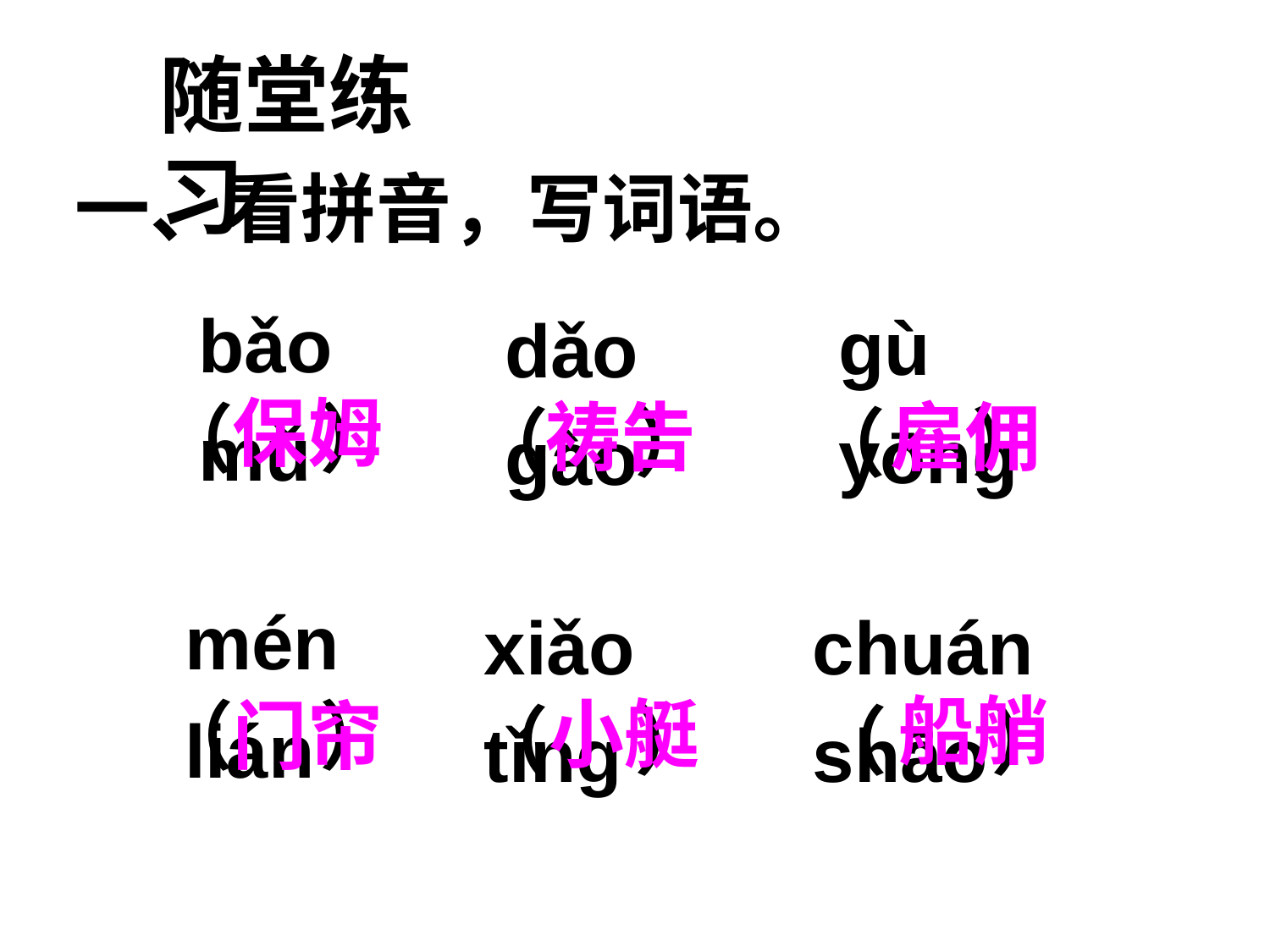

随堂练习
一、看拼音，写词语。
bǎo mǔ
ɡù yōnɡ
dǎo ɡào
保姆
祷告
雇佣
（     ）
（     ）
（     ）
mén lián
xiǎo tǐnɡ
chuán shāo
船艄
小艇
门帘
（     ）
（     ）
（      ）